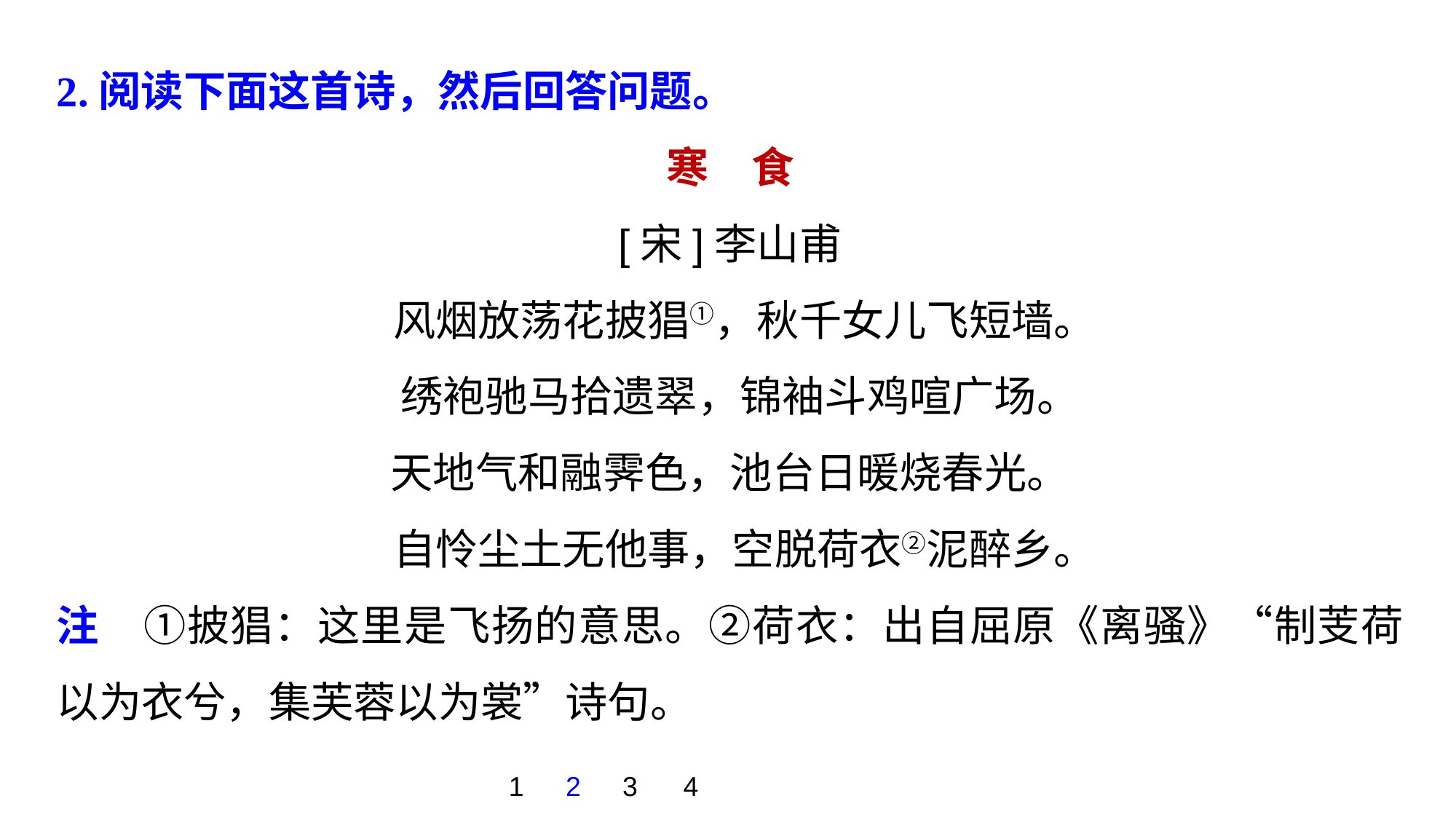

2.阅读下面这首诗，然后回答问题。
寒　食
[宋]李山甫
  风烟放荡花披猖①，秋千女儿飞短墙。
 绣袍驰马拾遗翠，锦袖斗鸡喧广场。
天地气和融霁色，池台日暖烧春光。
  自怜尘土无他事，空脱荷衣②泥醉乡。
注　①披猖：这里是飞扬的意思。②荷衣：出自屈原《离骚》“制芰荷以为衣兮，集芙蓉以为裳”诗句。
1
2
3
4